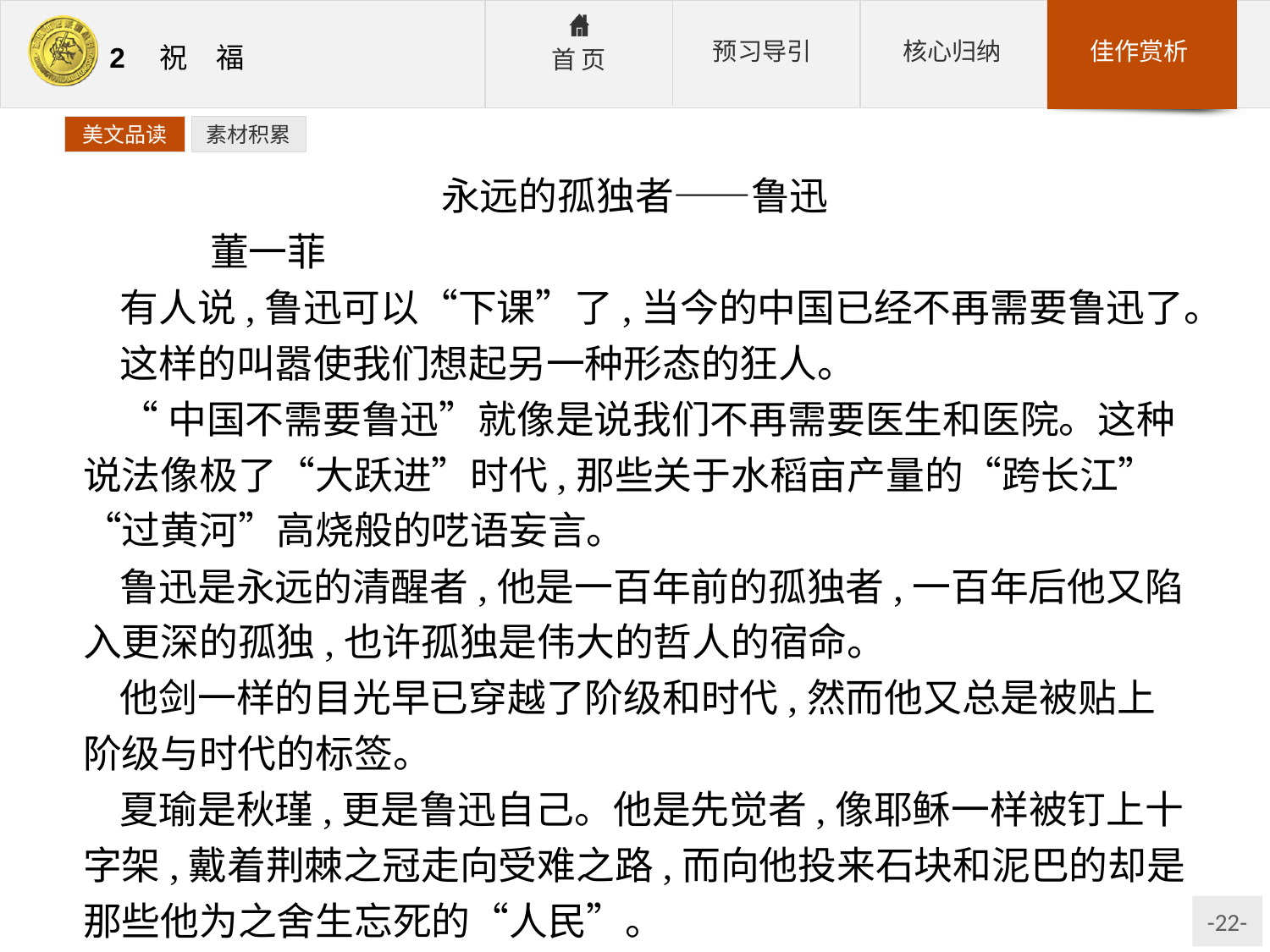

美文品读
素材积累
永远的孤独者——鲁迅
	董一菲
有人说,鲁迅可以“下课”了,当今的中国已经不再需要鲁迅了。
这样的叫嚣使我们想起另一种形态的狂人。
“中国不需要鲁迅”就像是说我们不再需要医生和医院。这种说法像极了“大跃进”时代,那些关于水稻亩产量的“跨长江”“过黄河”高烧般的呓语妄言。
鲁迅是永远的清醒者,他是一百年前的孤独者,一百年后他又陷入更深的孤独,也许孤独是伟大的哲人的宿命。
他剑一样的目光早已穿越了阶级和时代,然而他又总是被贴上阶级与时代的标签。
夏瑜是秋瑾,更是鲁迅自己。他是先觉者,像耶稣一样被钉上十字架,戴着荆棘之冠走向受难之路,而向他投来石块和泥巴的却是那些他为之舍生忘死的“人民”。